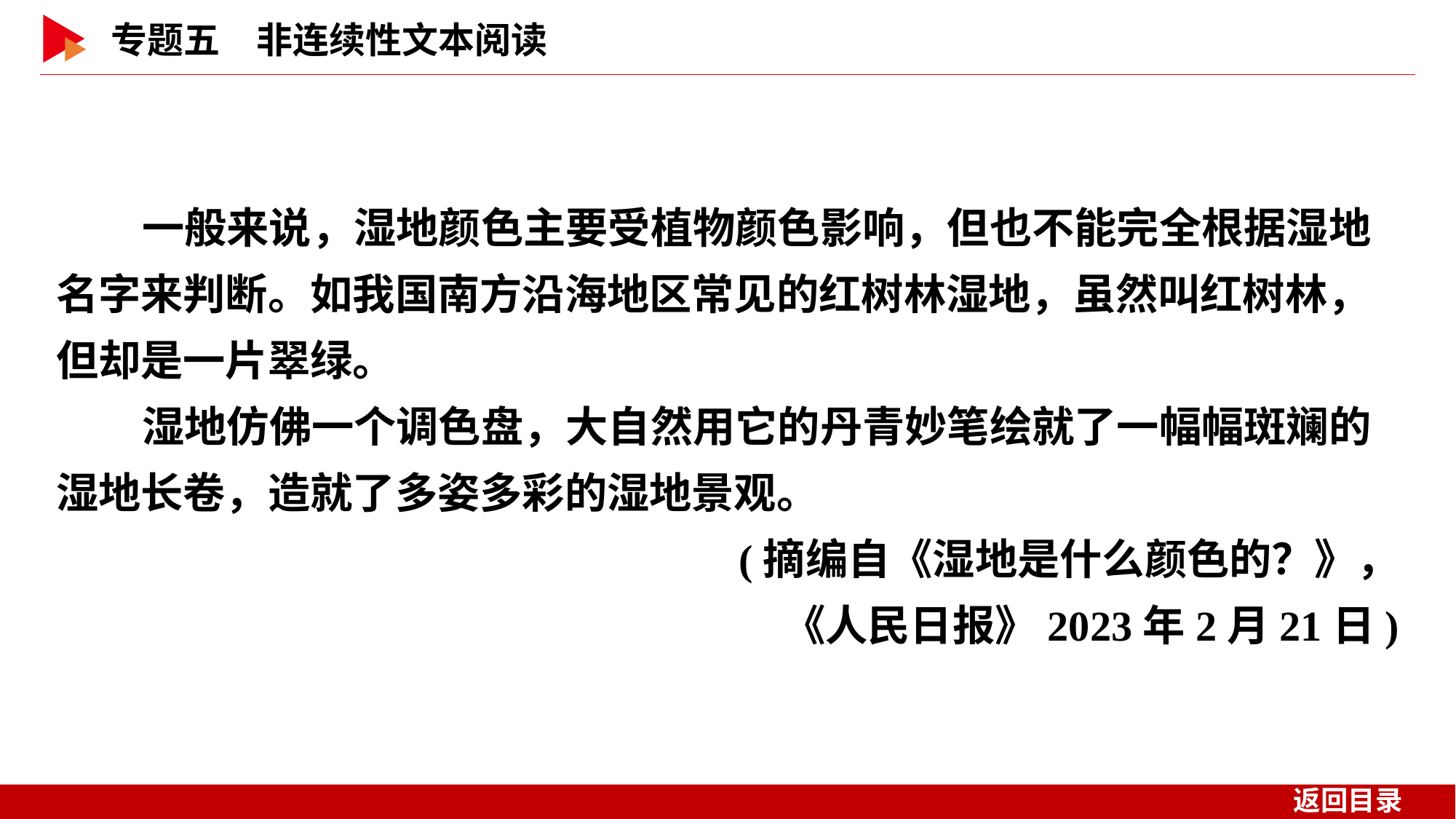

一般来说，湿地颜色主要受植物颜色影响，但也不能完全根据湿地名字来判断。如我国南方沿海地区常见的红树林湿地，虽然叫红树林，但却是一片翠绿。
湿地仿佛一个调色盘，大自然用它的丹青妙笔绘就了一幅幅斑斓的湿地长卷，造就了多姿多彩的湿地景观。
(摘编自《湿地是什么颜色的？》，
《人民日报》2023年2月21日)